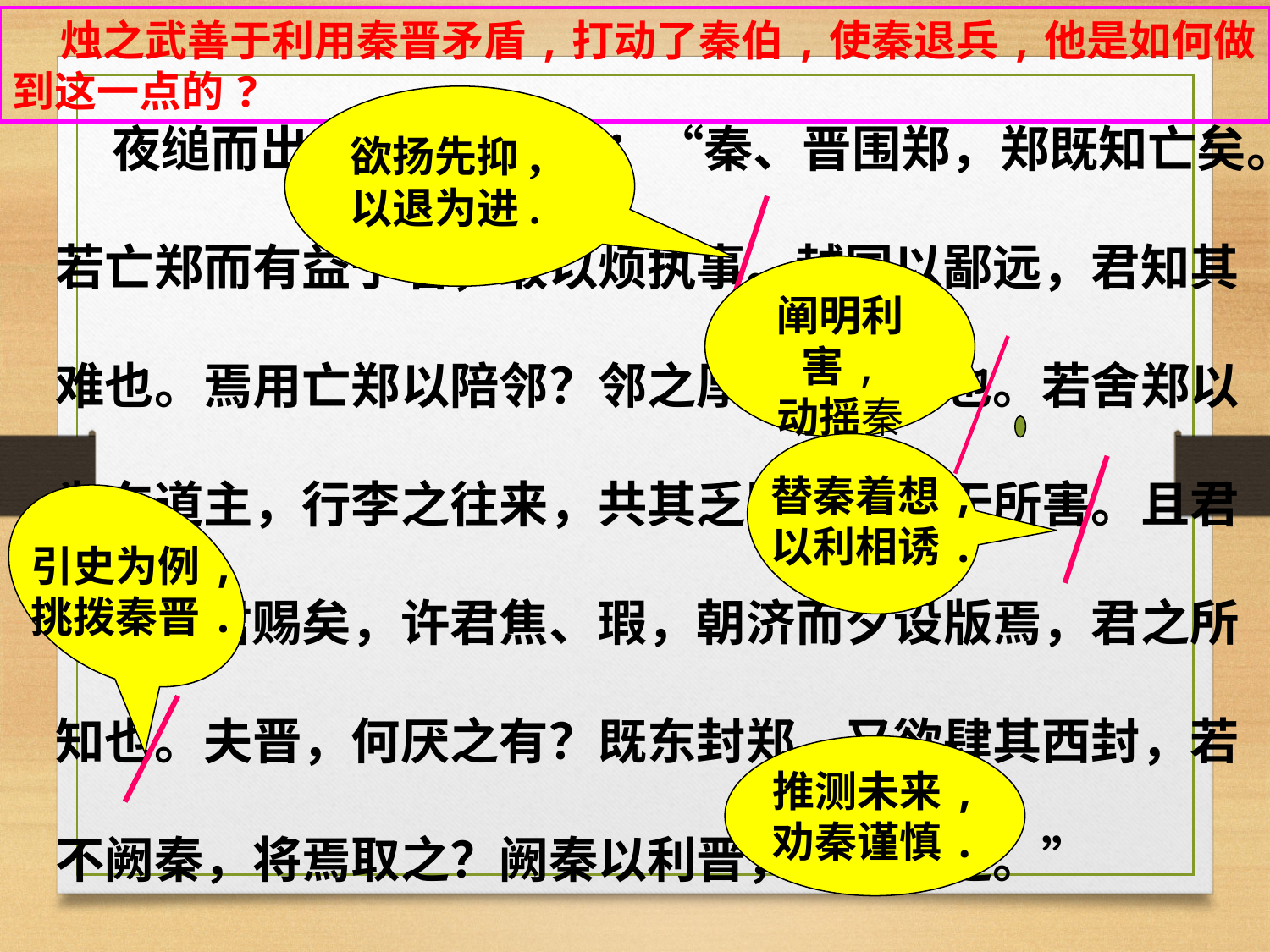

烛之武善于利用秦晋矛盾,打动了秦伯,使秦退兵,他是如何做到这一点的?

    夜缒而出，见秦伯，曰：“秦、晋围郑，郑既知亡矣。

若亡郑而有益于君，敢以烦执事。越国以鄙远，君知其

难也。焉用亡郑以陪邻？邻之厚，君之薄也。若舍郑以

为东道主，行李之往来，共其乏困，君亦无所害。且君

尝为晋君赐矣，许君焦、瑕，朝济而夕设版焉，君之所

知也。夫晋，何厌之有？既东封郑，又欲肆其西封，若

不阙秦，将焉取之？阙秦以利晋，唯君图之。”
欲扬先抑,
以退为进.

阐明利害,
动摇秦君.

替秦着想,
以利相诱.

引史为例,
挑拨秦晋.

推测未来,
劝秦谨慎.
语速承前